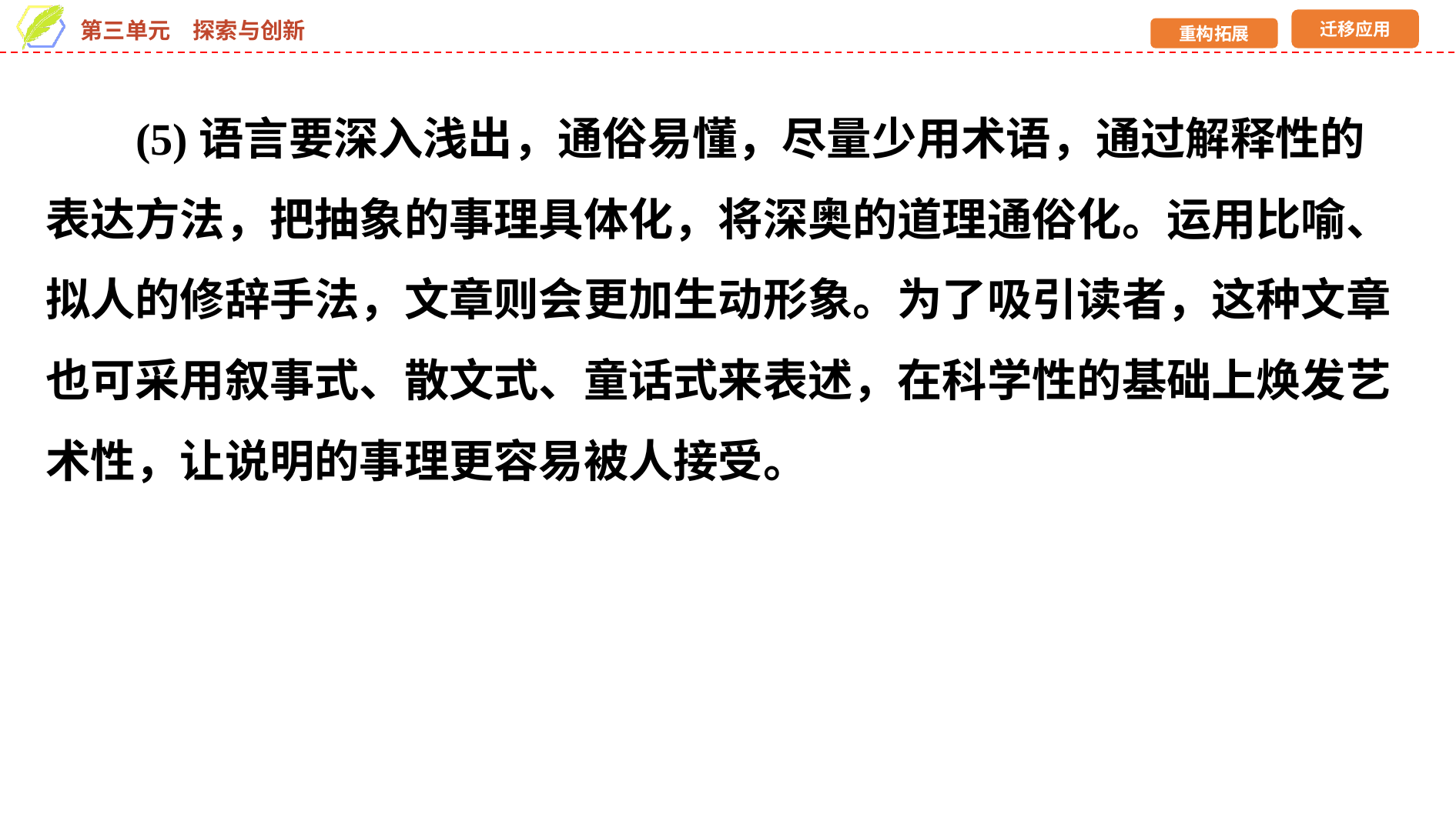

(5)语言要深入浅出，通俗易懂，尽量少用术语，通过解释性的表达方法，把抽象的事理具体化，将深奥的道理通俗化。运用比喻、拟人的修辞手法，文章则会更加生动形象。为了吸引读者，这种文章也可采用叙事式、散文式、童话式来表述，在科学性的基础上焕发艺术性，让说明的事理更容易被人接受。